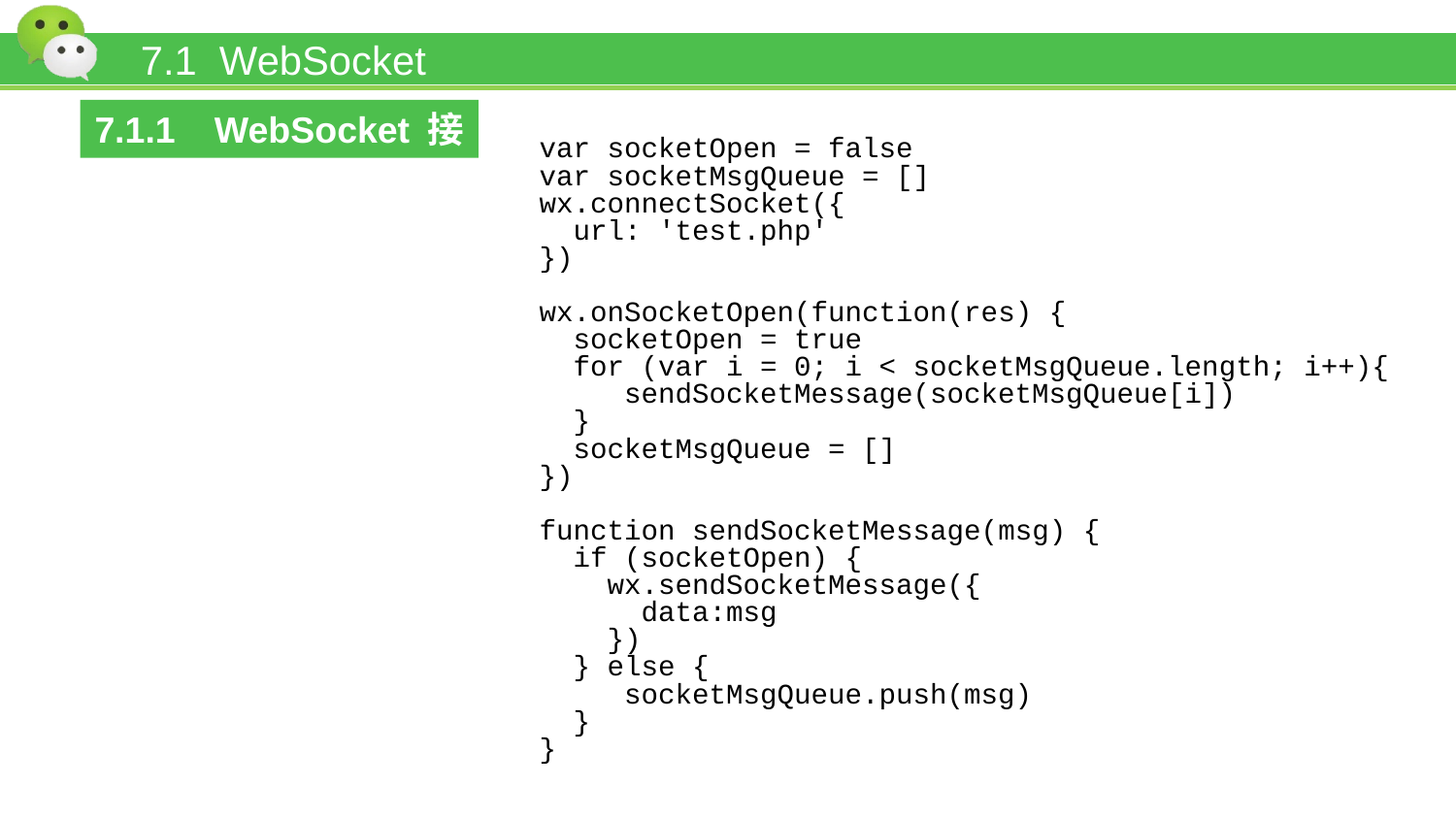

# 7.1  WebSocket
7.1.1  WebSocket接口
var socketOpen = false
var socketMsgQueue = []
wx.connectSocket({
  url: 'test.php'
})

wx.onSocketOpen(function(res) {
  socketOpen = true
  for (var i = 0; i < socketMsgQueue.length; i++){
     sendSocketMessage(socketMsgQueue[i])
  }
  socketMsgQueue = []
})

function sendSocketMessage(msg) {
  if (socketOpen) {
    wx.sendSocketMessage({
      data:msg
    })
  } else {
     socketMsgQueue.push(msg)
  }
}